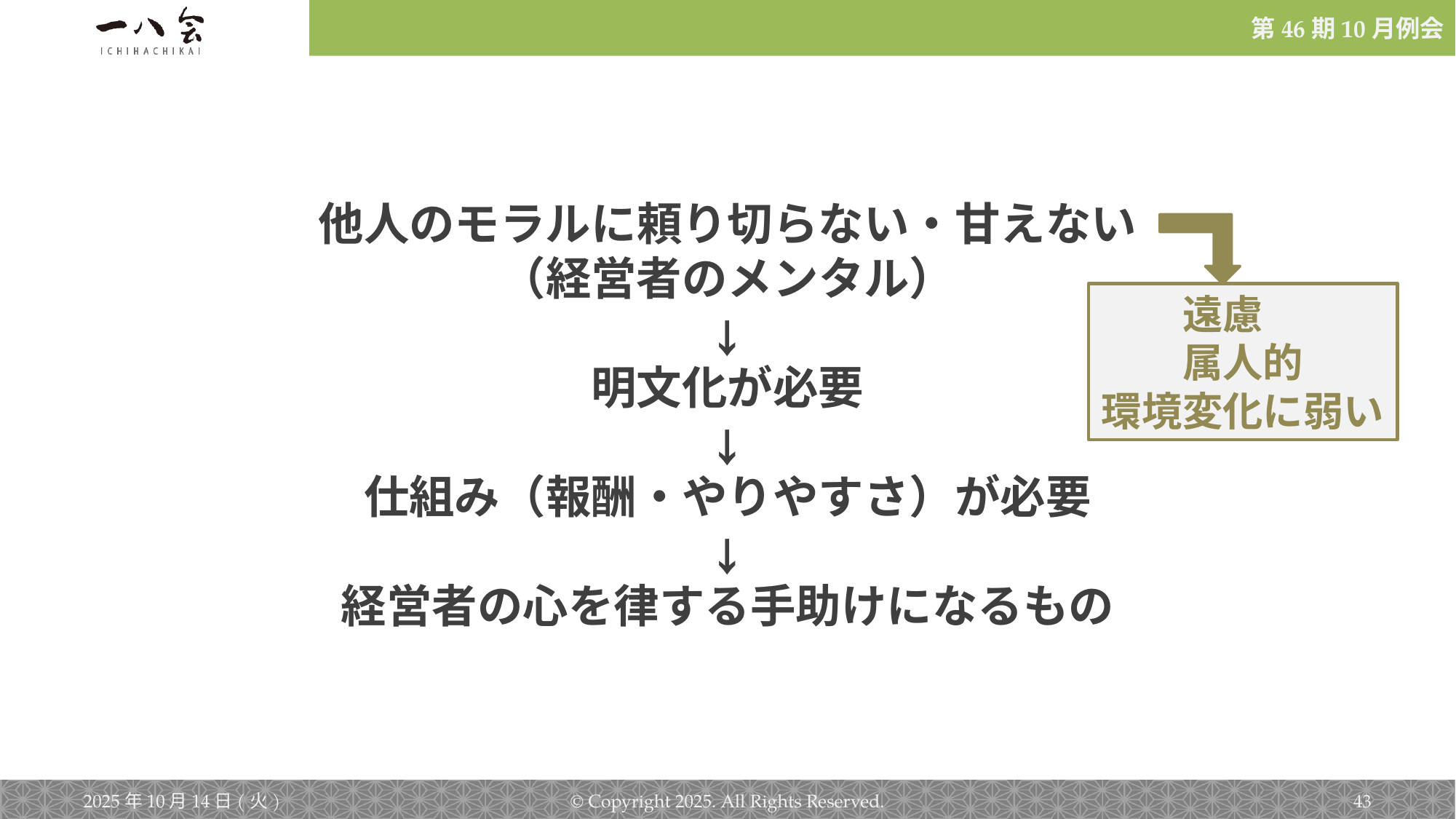

他人のモラルに頼り切らない・甘えない
（経営者のメンタル）
↓
明文化が必要
↓
仕組み（報酬・やりやすさ）が必要
↓
経営者の心を律する手助けになるもの

遠慮
属人的
環境変化に弱い
2025年10月14日(火)
© Copyright 2025. All Rights Reserved.
43